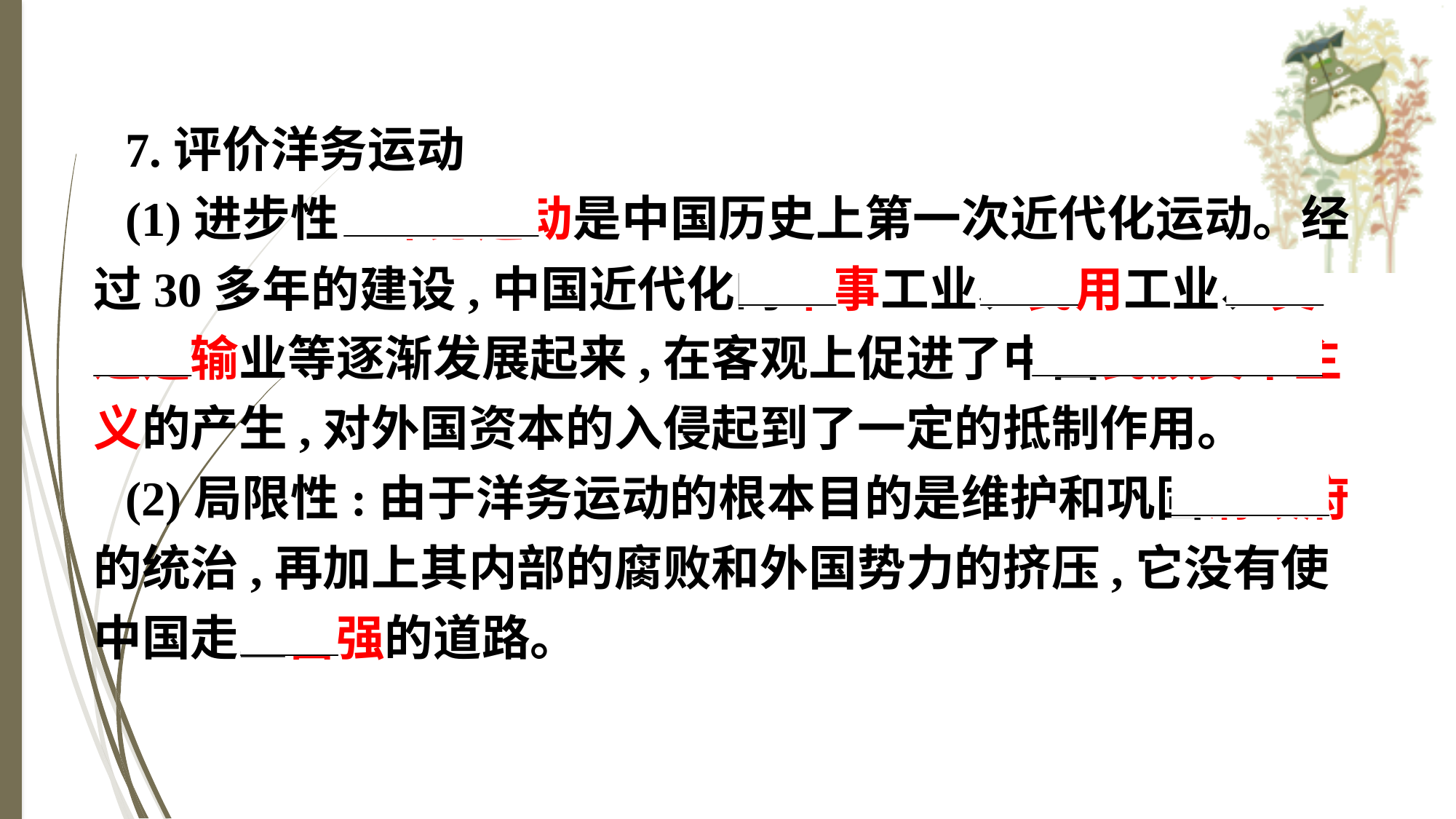

7.评价洋务运动
(1)进步性:洋务运动是中国历史上第一次近代化运动。经过30多年的建设,中国近代化的军事工业、民用工业、交通运输业等逐渐发展起来,在客观上促进了中国民族资本主义的产生,对外国资本的入侵起到了一定的抵制作用。
(2)局限性:由于洋务运动的根本目的是维护和巩固清政府的统治,再加上其内部的腐败和外国势力的挤压,它没有使中国走上富强的道路。